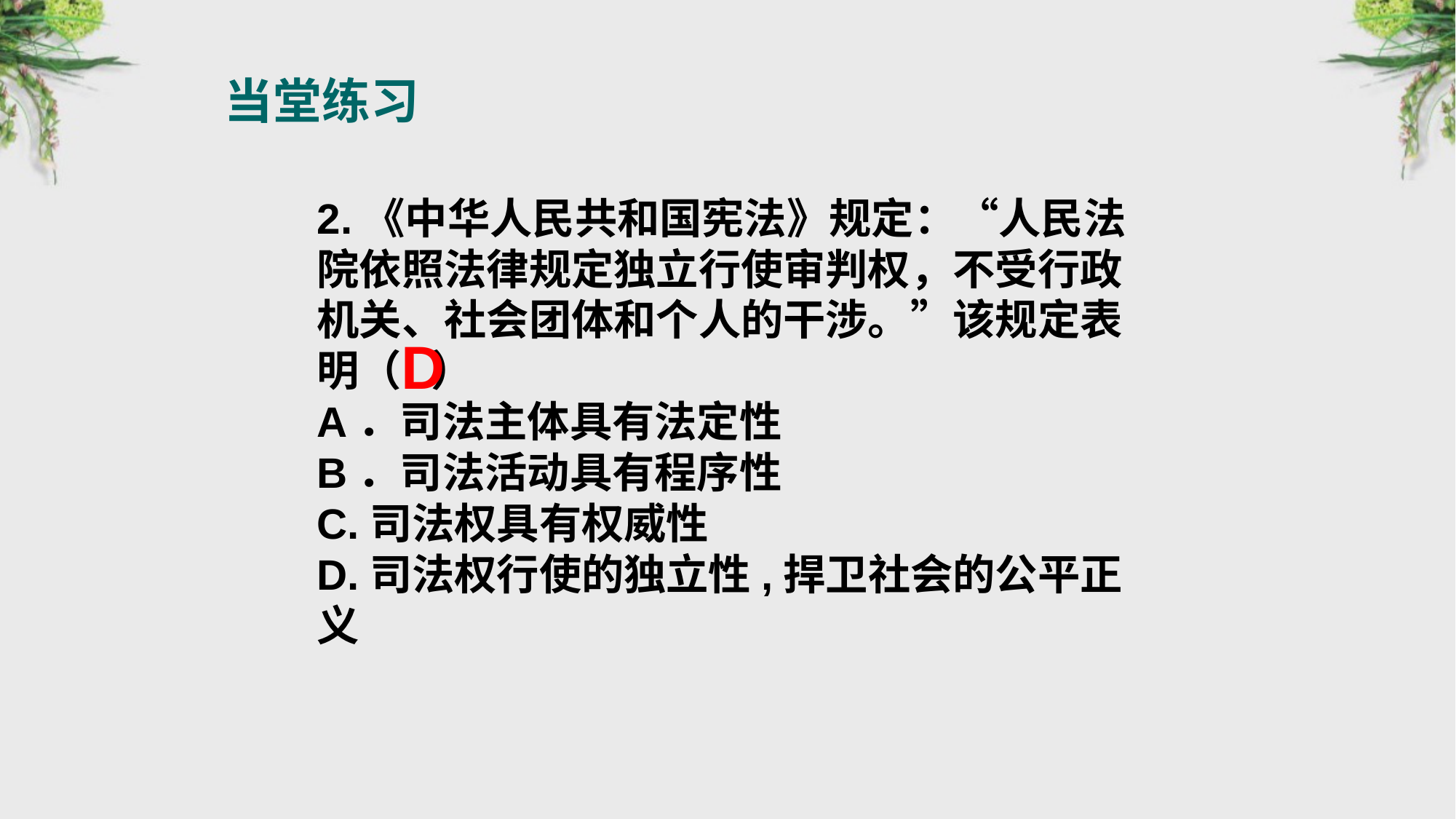

当堂练习
2.《中华人民共和国宪法》规定：“人民法院依照法律规定独立行使审判权，不受行政机关、社会团体和个人的干涉。”该规定表明（   ）
A．司法主体具有法定性
B．司法活动具有程序性
C.司法权具有权威性
D.司法权行使的独立性,捍卫社会的公平正义
D